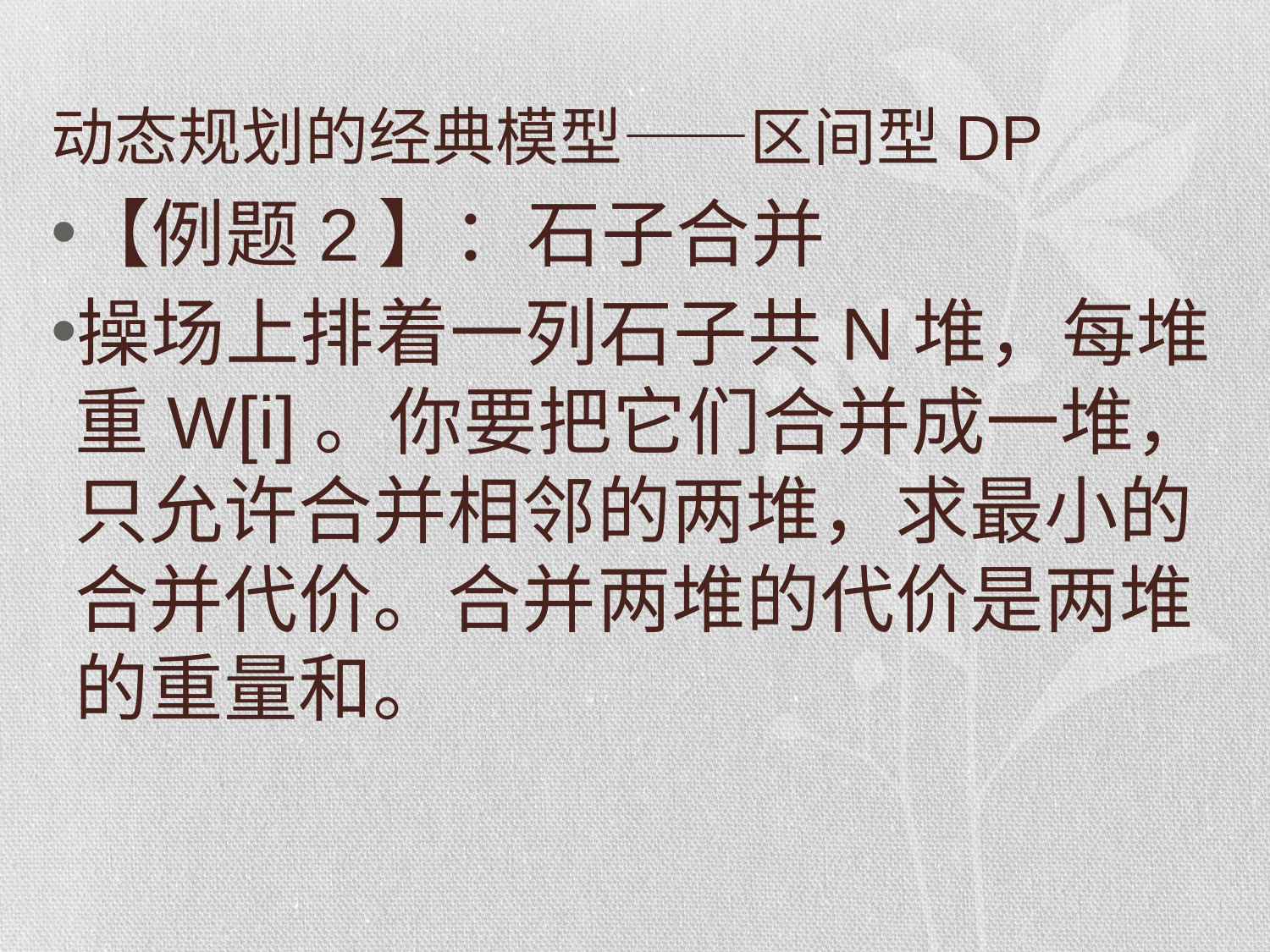

# 动态规划的经典模型——区间型DP
【例题2】：石子合并
操场上排着一列石子共N堆，每堆重W[i]。你要把它们合并成一堆，只允许合并相邻的两堆，求最小的合并代价。合并两堆的代价是两堆的重量和。